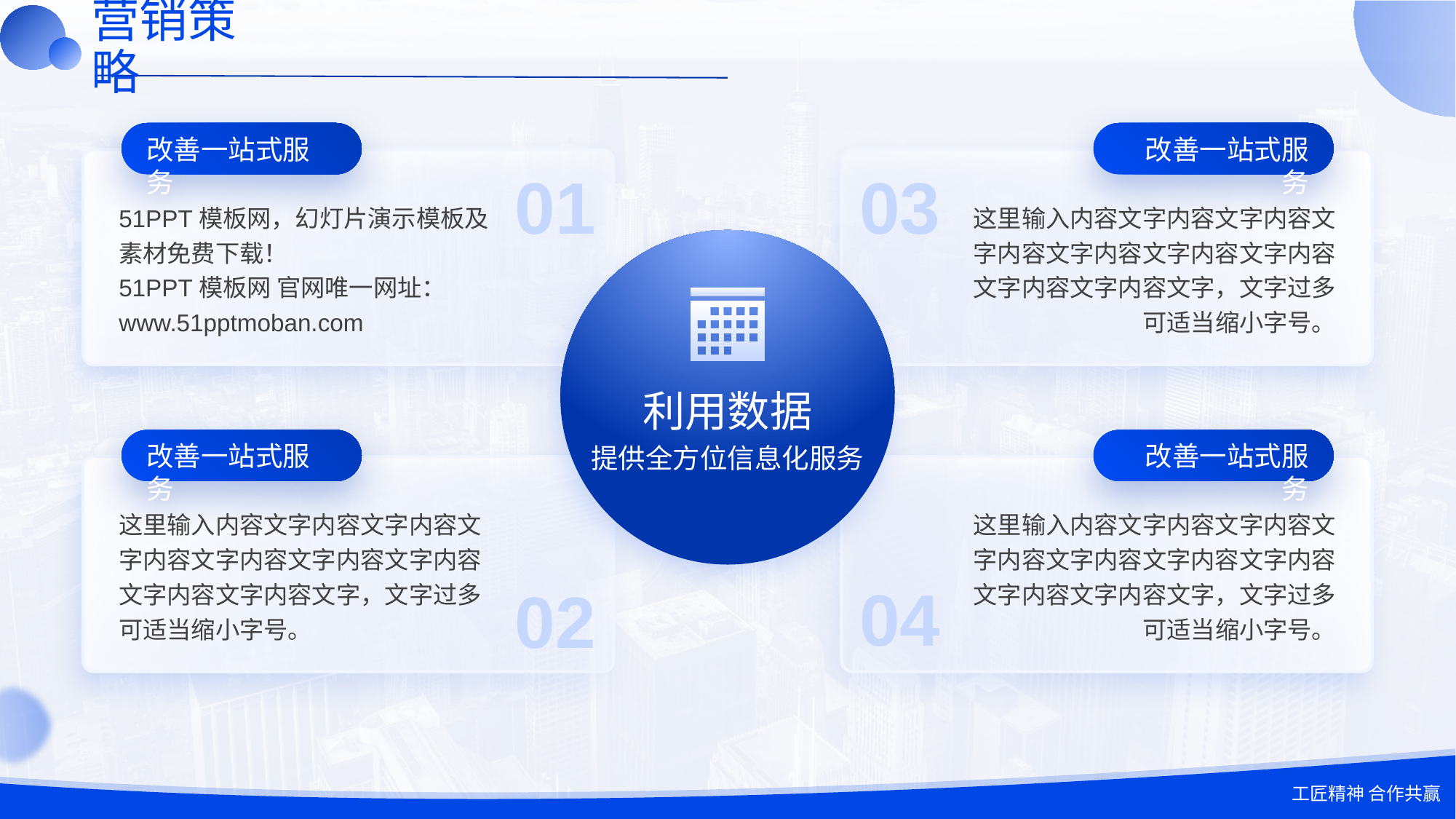

# 营销策略
改善一站式服务

01
51PPT模板网，幻灯片演示模板及素材免费下载！
51PPT模板网 官网唯一网址：www.51pptmoban.com
改善一站式服务

03
这里输入内容文字内容文字内容文字内容文字内容文字内容文字内容文字内容文字内容文字，文字过多可适当缩小字号。

利用数据
提供全方位信息化服务
改善一站式服务

这里输入内容文字内容文字内容文字内容文字内容文字内容文字内容文字内容文字内容文字，文字过多可适当缩小字号。
02
改善一站式服务

这里输入内容文字内容文字内容文字内容文字内容文字内容文字内容文字内容文字内容文字，文字过多可适当缩小字号。
04